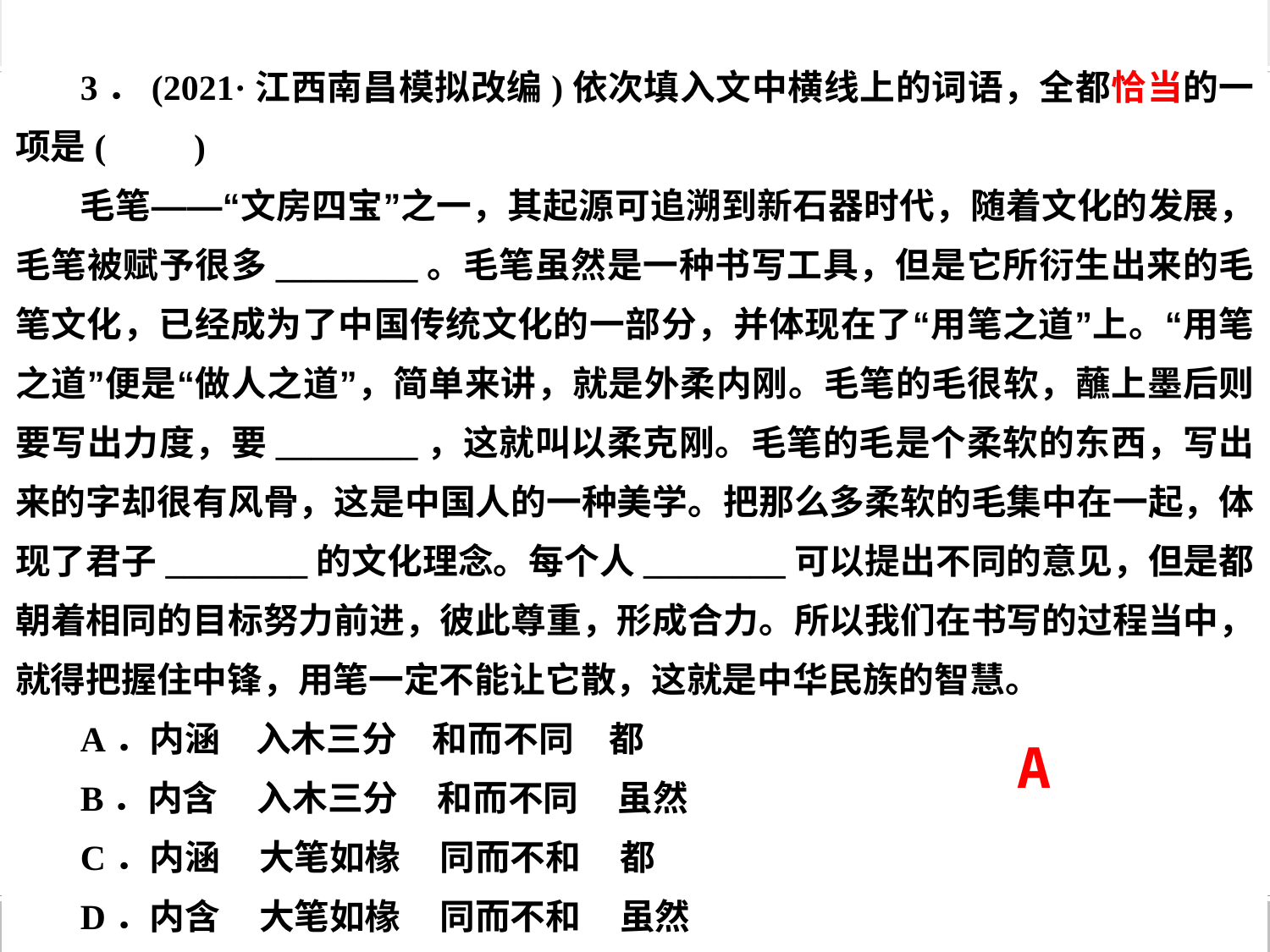

# 3．(2021·江西南昌模拟改编)依次填入文中横线上的词语，全都恰当的一项是(　　)
毛笔——“文房四宝”之一，其起源可追溯到新石器时代，随着文化的发展，毛笔被赋予很多________。毛笔虽然是一种书写工具，但是它所衍生出来的毛笔文化，已经成为了中国传统文化的一部分，并体现在了“用笔之道”上。“用笔之道”便是“做人之道”，简单来讲，就是外柔内刚。毛笔的毛很软，蘸上墨后则要写出力度，要________，这就叫以柔克刚。毛笔的毛是个柔软的东西，写出来的字却很有风骨，这是中国人的一种美学。把那么多柔软的毛集中在一起，体现了君子________的文化理念。每个人________可以提出不同的意见，但是都朝着相同的目标努力前进，彼此尊重，形成合力。所以我们在书写的过程当中，就得把握住中锋，用笔一定不能让它散，这就是中华民族的智慧。
A．内涵　入木三分　和而不同　都
B．内含    入木三分    和而不同    虽然
C．内涵    大笔如椽    同而不和    都
D．内含    大笔如椽    同而不和    虽然
A